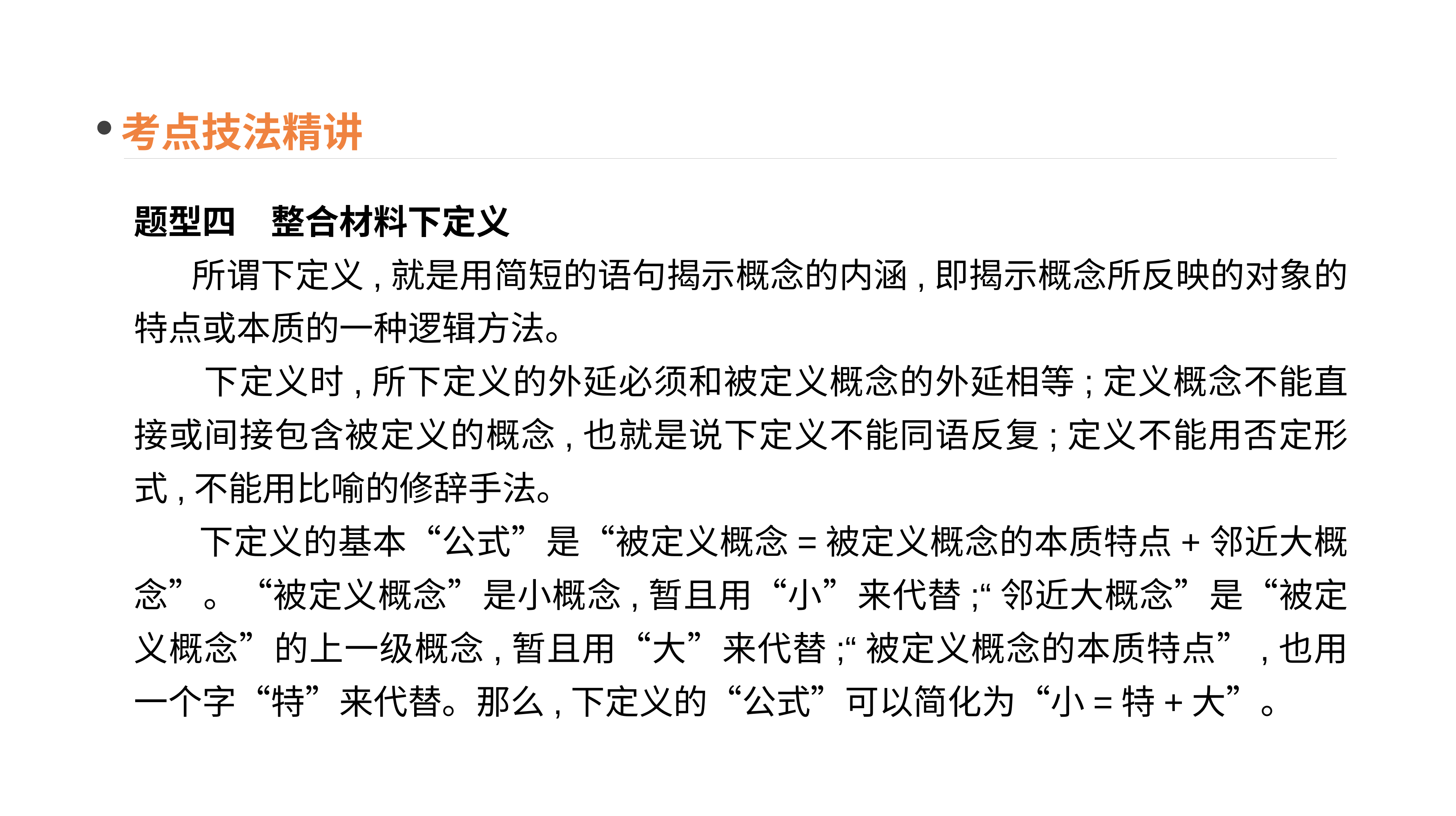

考点技法精讲

题型四　整合材料下定义
　   所谓下定义,就是用简短的语句揭示概念的内涵,即揭示概念所反映的对象的特点或本质的一种逻辑方法。
　　下定义时,所下定义的外延必须和被定义概念的外延相等;定义概念不能直接或间接包含被定义的概念,也就是说下定义不能同语反复;定义不能用否定形式,不能用比喻的修辞手法。
       下定义的基本“公式”是“被定义概念=被定义概念的本质特点+邻近大概念”。“被定义概念”是小概念,暂且用“小”来代替;“邻近大概念”是“被定义概念”的上一级概念,暂且用“大”来代替;“被定义概念的本质特点”,也用一个字“特”来代替。那么,下定义的“公式”可以简化为“小=特+大”。